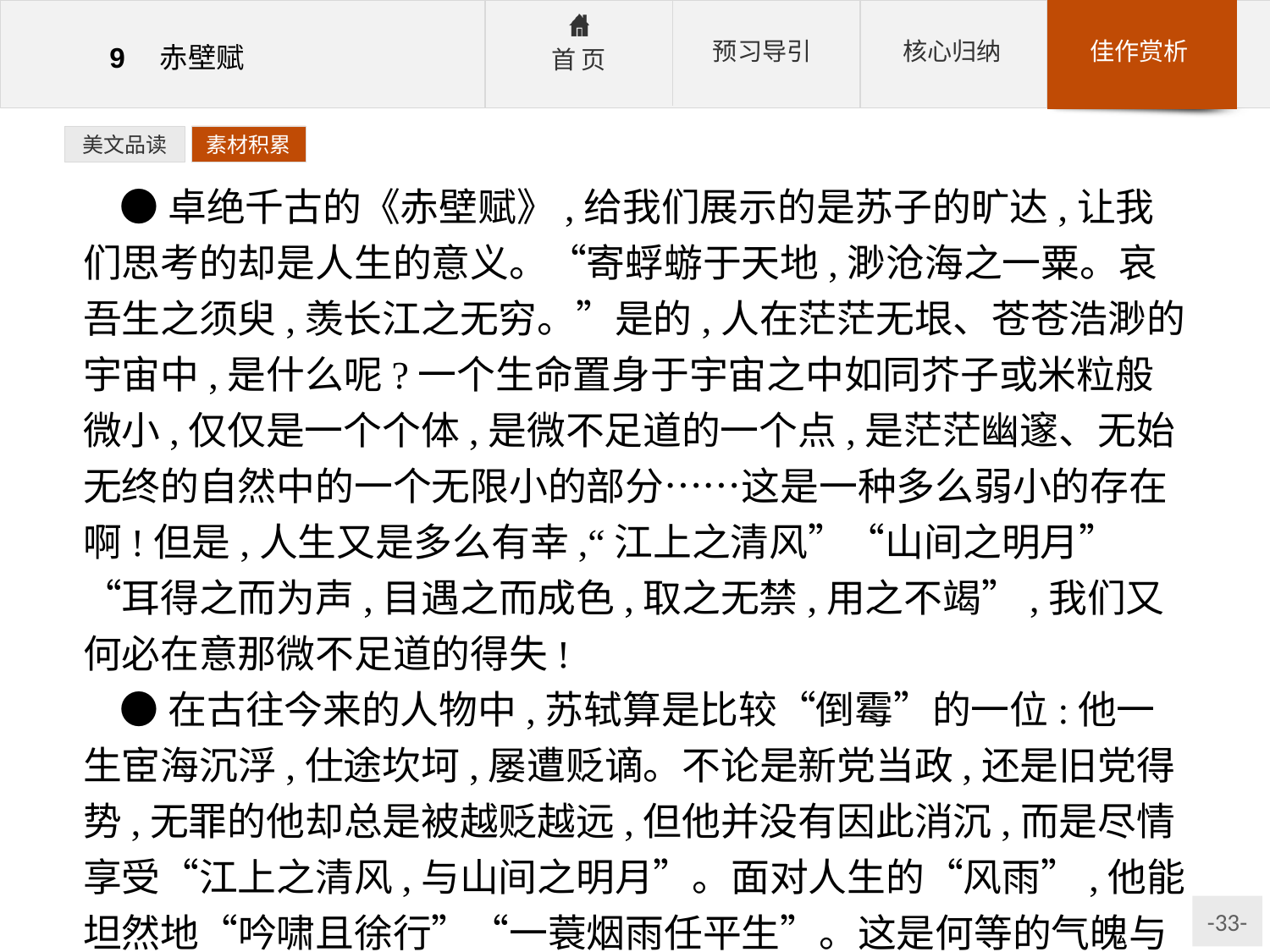

美文品读
素材积累
●卓绝千古的《赤壁赋》,给我们展示的是苏子的旷达,让我们思考的却是人生的意义。“寄蜉蝣于天地,渺沧海之一粟。哀吾生之须臾,羡长江之无穷。”是的,人在茫茫无垠、苍苍浩渺的宇宙中,是什么呢?一个生命置身于宇宙之中如同芥子或米粒般微小,仅仅是一个个体,是微不足道的一个点,是茫茫幽邃、无始无终的自然中的一个无限小的部分……这是一种多么弱小的存在啊!但是,人生又是多么有幸,“江上之清风”“山间之明月”“耳得之而为声,目遇之而成色,取之无禁,用之不竭”,我们又何必在意那微不足道的得失!
●在古往今来的人物中,苏轼算是比较“倒霉”的一位:他一生宦海沉浮,仕途坎坷,屡遭贬谪。不论是新党当政,还是旧党得势,无罪的他却总是被越贬越远,但他并没有因此消沉,而是尽情享受“江上之清风,与山间之明月”。面对人生的“风雨”,他能坦然地“吟啸且徐行”“一蓑烟雨任平生”。这是何等的气魄与心胸!这是何等的智慧与人格!这种乐观旷达的情怀,是我们人生的借鉴。